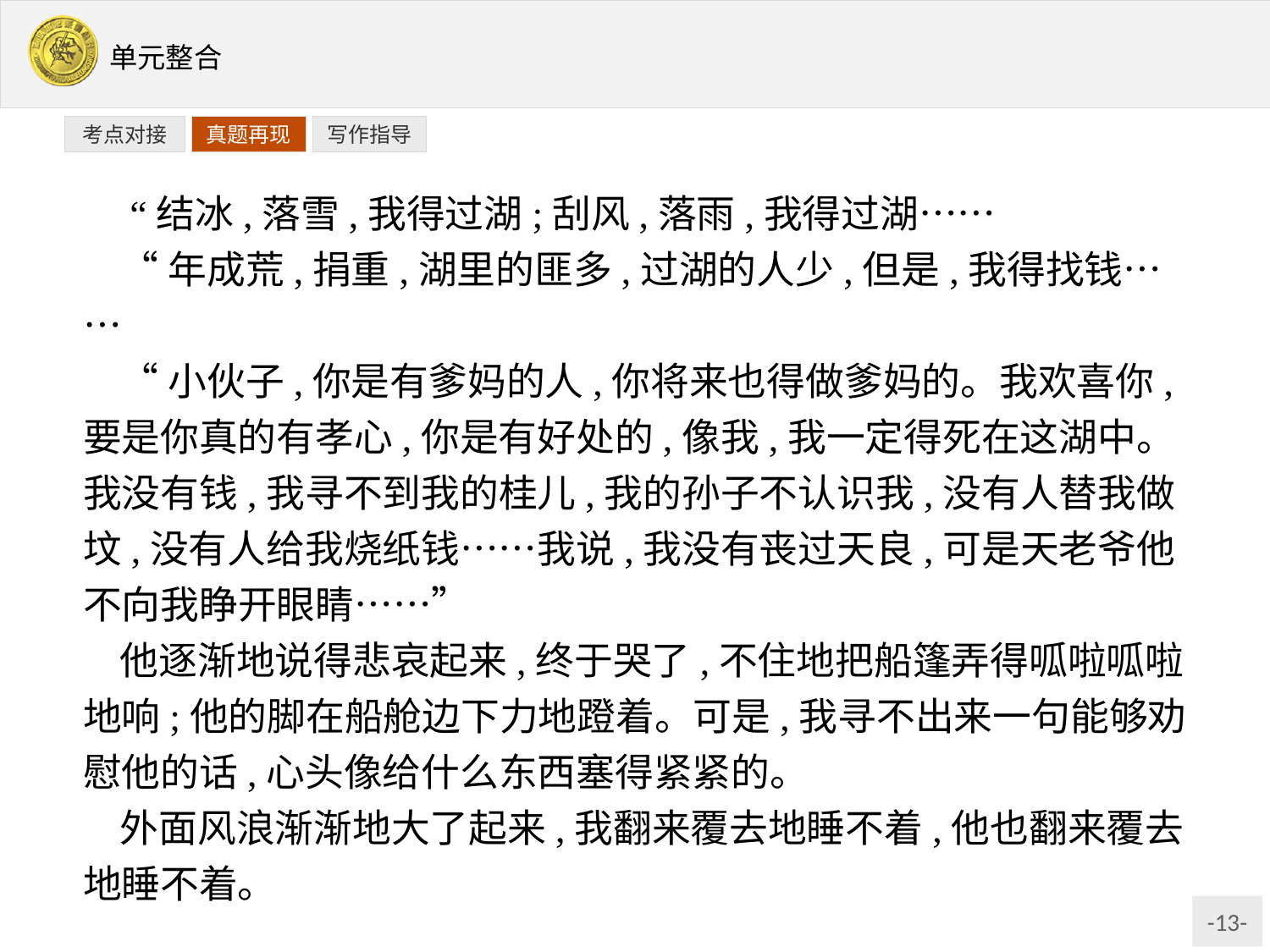

写作指导
考点对接
真题再现
 “结冰,落雪,我得过湖;刮风,落雨,我得过湖……
“年成荒,捐重,湖里的匪多,过湖的人少,但是,我得找钱……
“小伙子,你是有爹妈的人,你将来也得做爹妈的。我欢喜你,要是你真的有孝心,你是有好处的,像我,我一定得死在这湖中。我没有钱,我寻不到我的桂儿,我的孙子不认识我,没有人替我做坟,没有人给我烧纸钱……我说,我没有丧过天良,可是天老爷他不向我睁开眼睛……”
他逐渐地说得悲哀起来,终于哭了,不住地把船篷弄得呱啦呱啦地响;他的脚在船舱边下力地蹬着。可是,我寻不出来一句能够劝慰他的话,心头像给什么东西塞得紧紧的。
外面风浪渐渐地大了起来,我翻来覆去地睡不着,他也翻来覆去地睡不着。